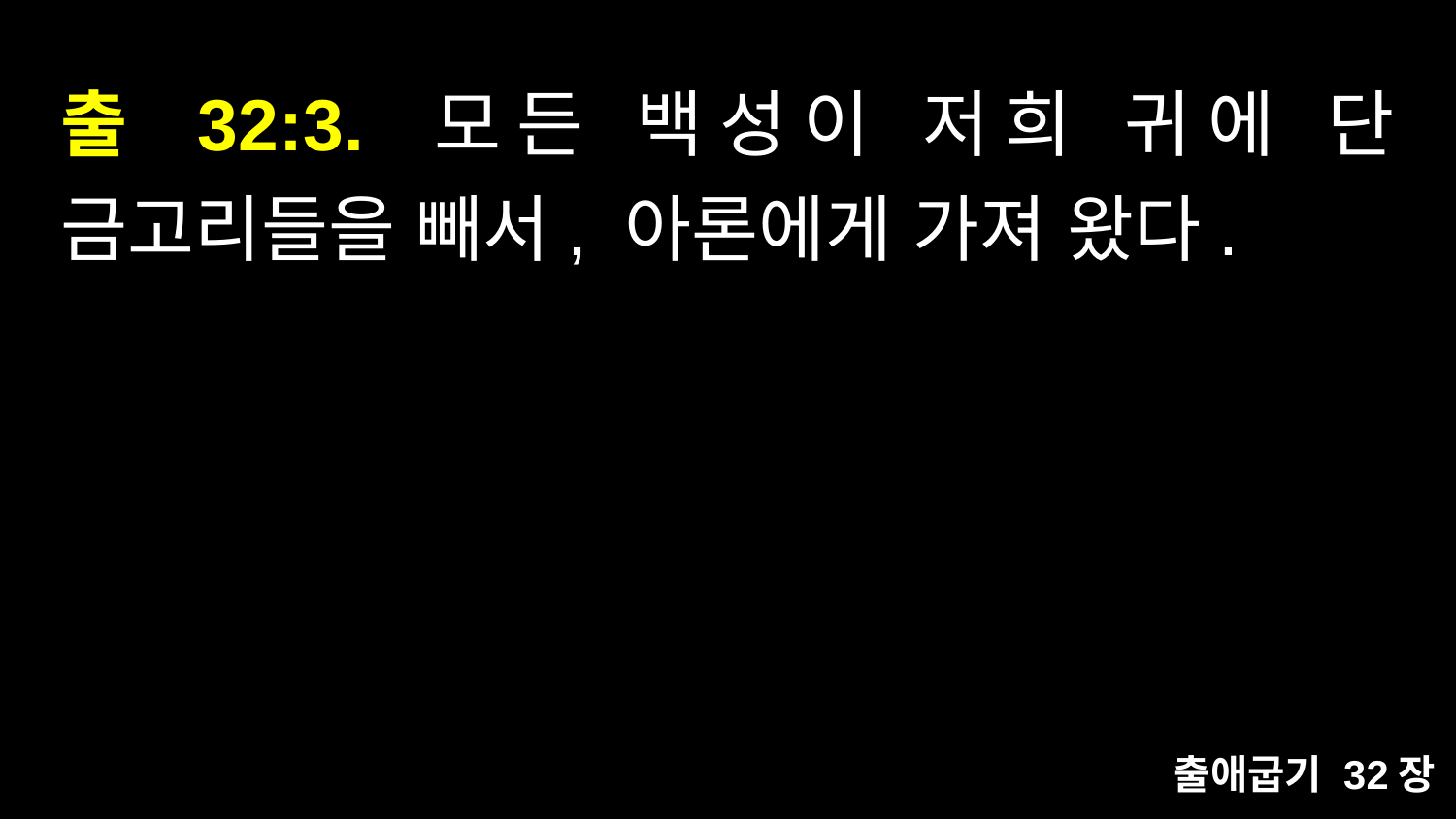

# 출 32:3. 모든 백성이 저희 귀에 단 금고리들을 빼서, 아론에게 가져 왔다.
출애굽기 32장